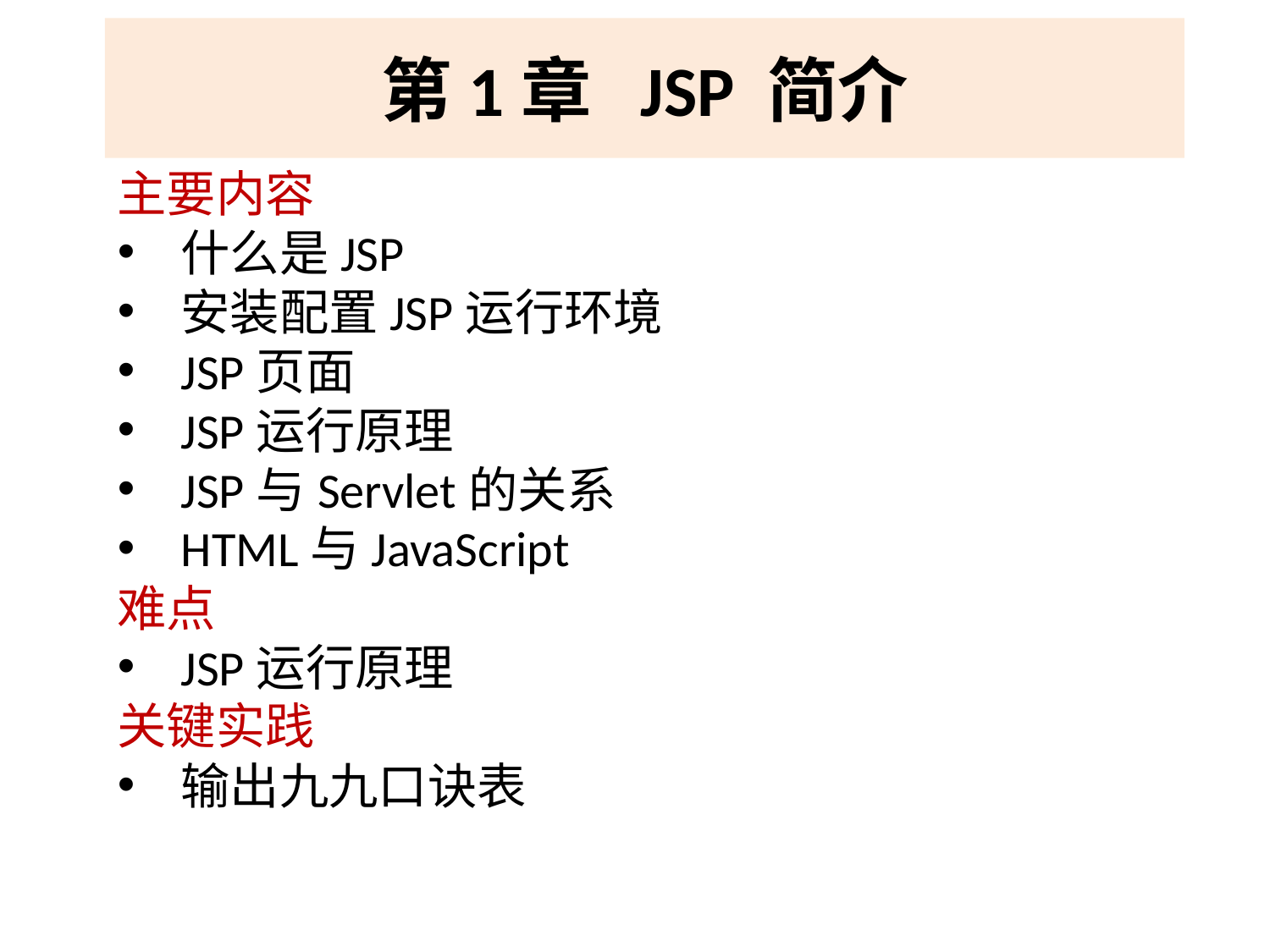

# 第1章  JSP 简介
主要内容
什么是JSP
安装配置JSP运行环境
JSP页面
JSP运行原理
JSP与Servlet的关系
HTML与JavaScript
难点
JSP运行原理
关键实践
输出九九口诀表